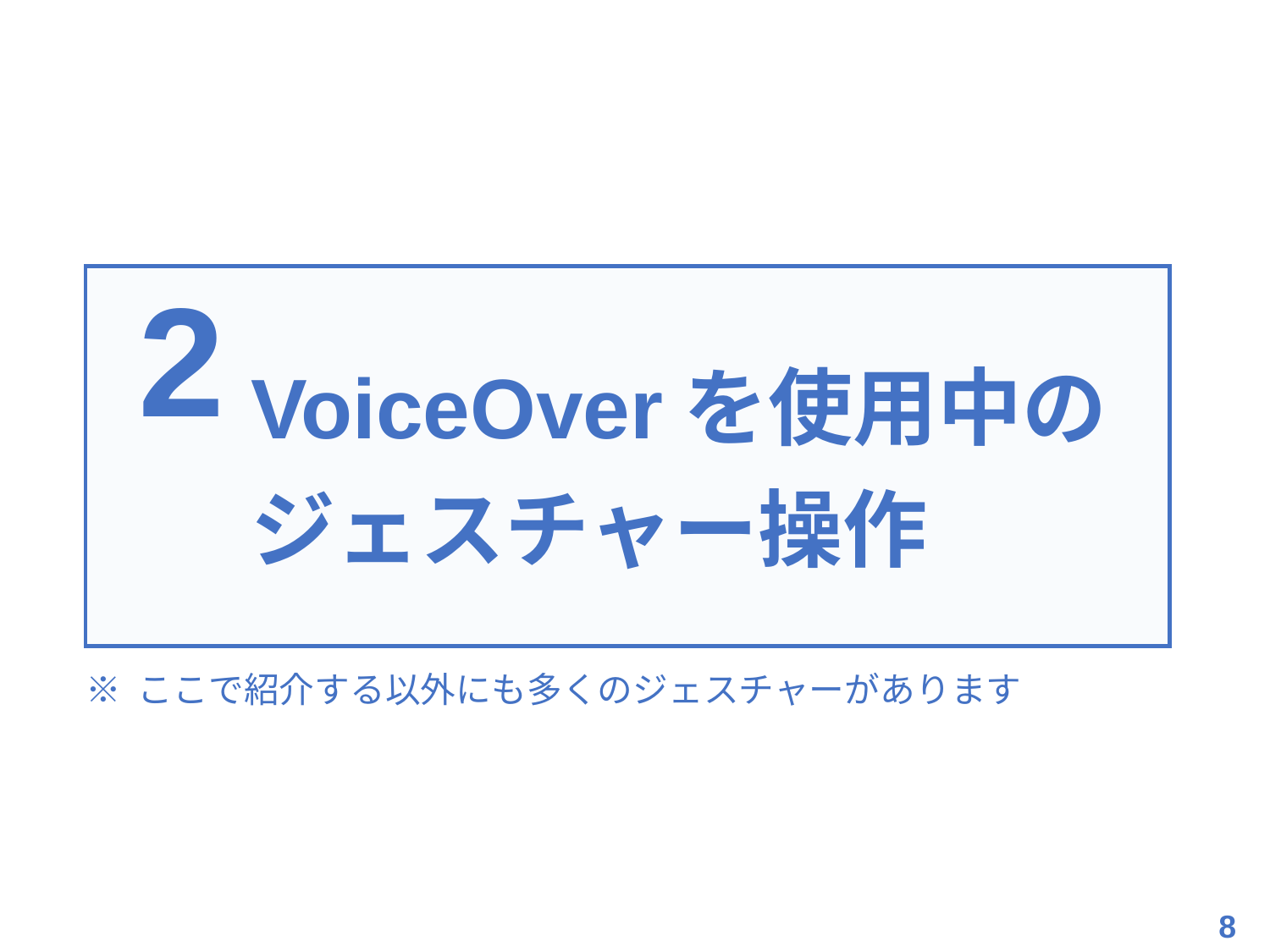

2
VoiceOverを使用中のジェスチャー操作
※ ここで紹介する以外にも多くのジェスチャーがあります
8